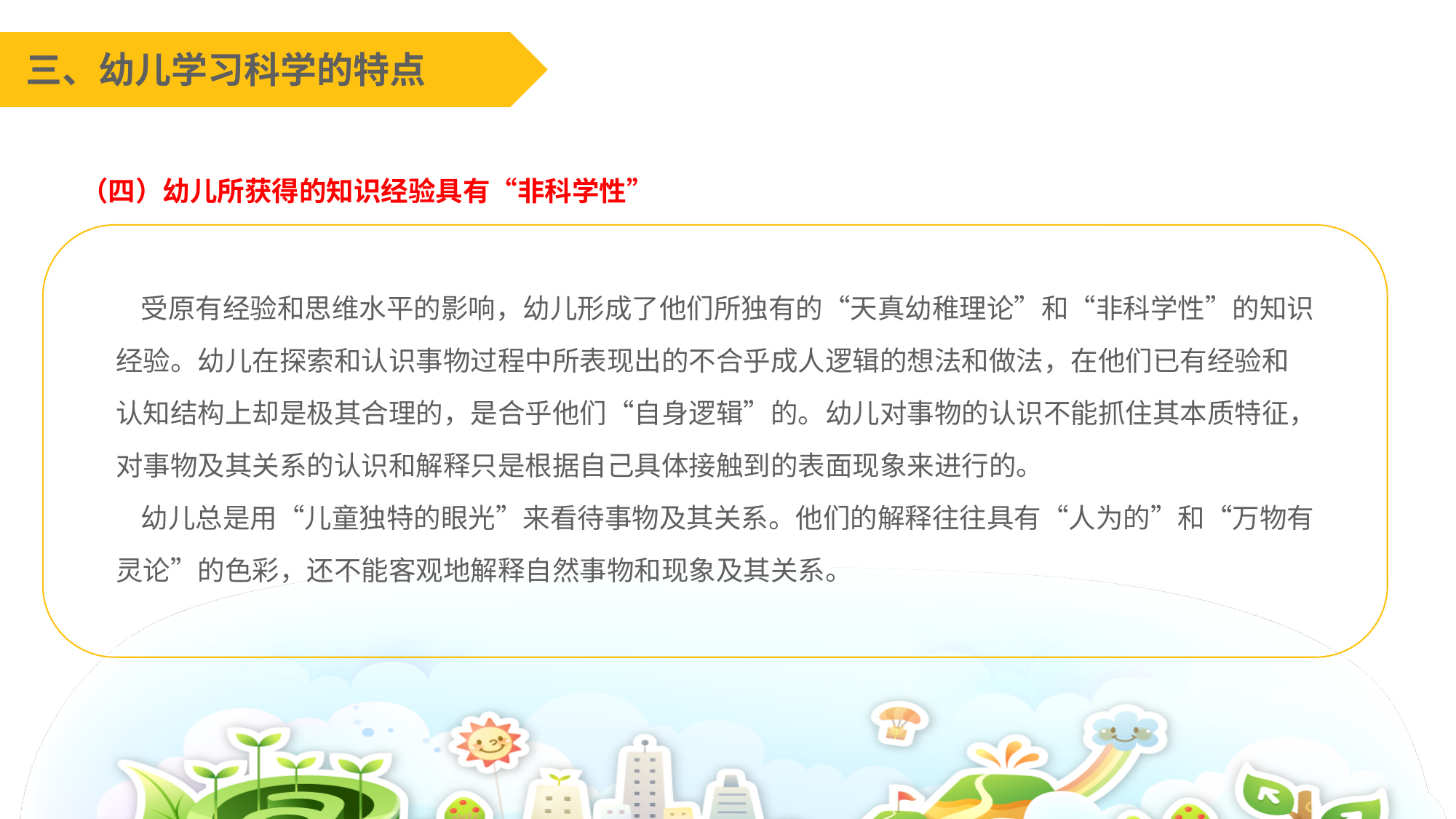

三、幼儿学习科学的特点

（四）幼儿所获得的知识经验具有“非科学性”

   受原有经验和思维水平的影响，幼儿形成了他们所独有的“天真幼稚理论”和“非科学性”的知识经验。幼儿在探索和认识事物过程中所表现出的不合乎成人逻辑的想法和做法，在他们已有经验和认知结构上却是极其合理的，是合乎他们“自身逻辑”的。幼儿对事物的认识不能抓住其本质特征，对事物及其关系的认识和解释只是根据自己具体接触到的表面现象来进行的。
   幼儿总是用“儿童独特的眼光”来看待事物及其关系。他们的解释往往具有“人为的”和“万物有灵论”的色彩，还不能客观地解释自然事物和现象及其关系。